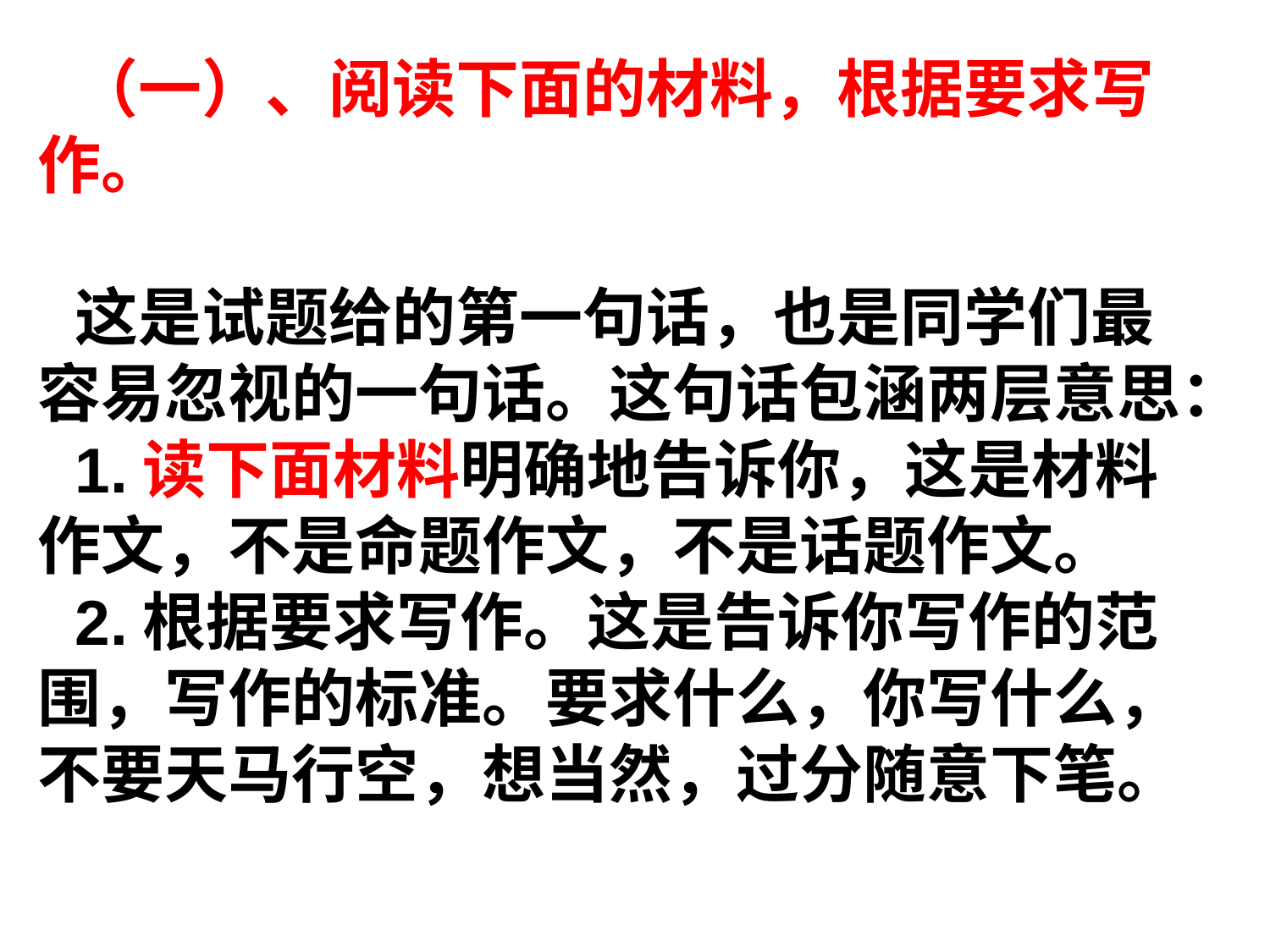

（一）、阅读下面的材料，根据要求写作。

这是试题给的第一句话，也是同学们最容易忽视的一句话。这句话包涵两层意思：
1.读下面材料明确地告诉你，这是材料作文，不是命题作文，不是话题作文。
2.根据要求写作。这是告诉你写作的范围，写作的标准。要求什么，你写什么，不要天马行空，想当然，过分随意下笔。